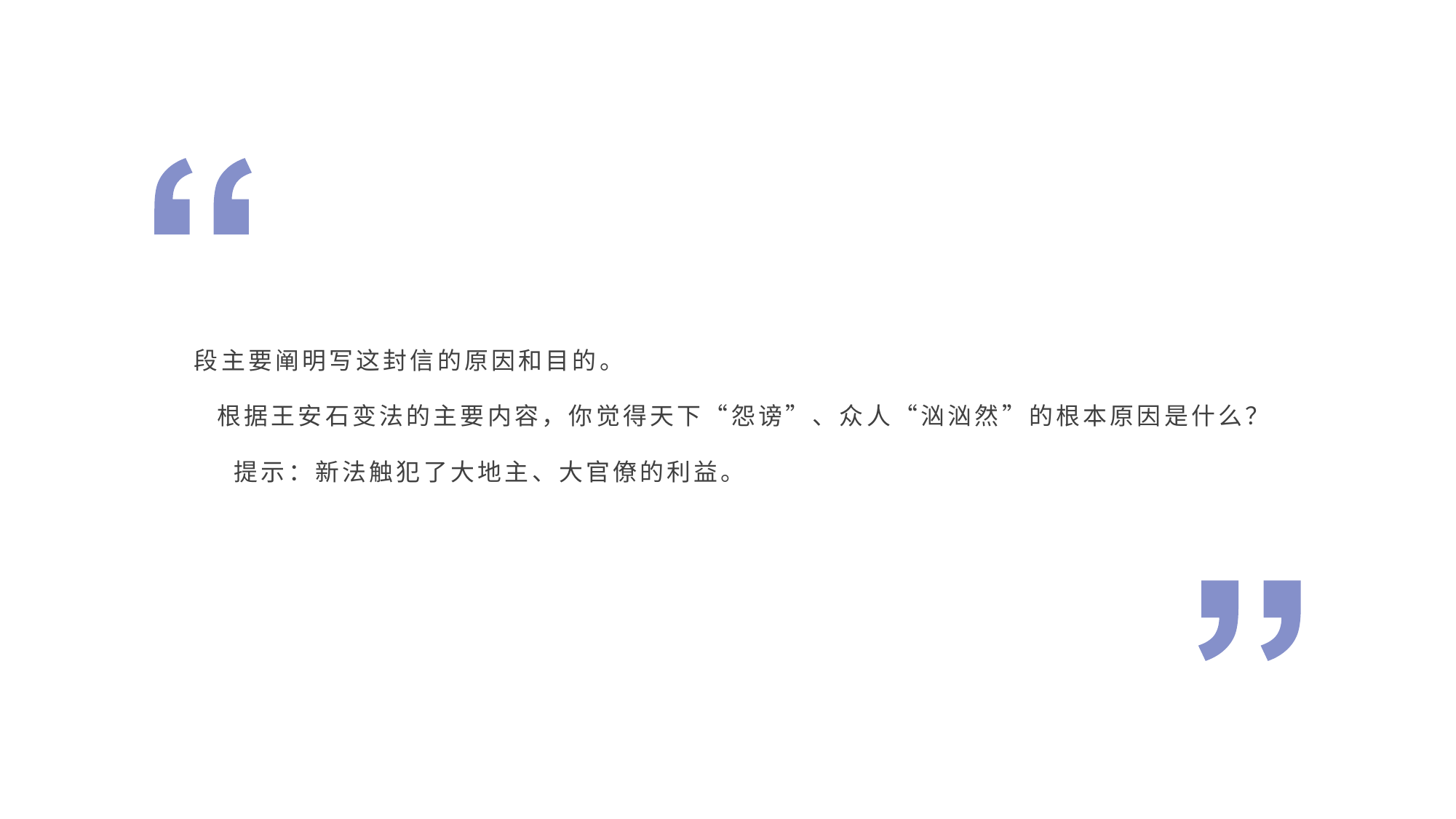

段主要阐明写这封信的原因和目的。
  根据王安石变法的主要内容，你觉得天下“怨谤”、众人“汹汹然”的根本原因是什么？
    提示：新法触犯了大地主、大官僚的利益。